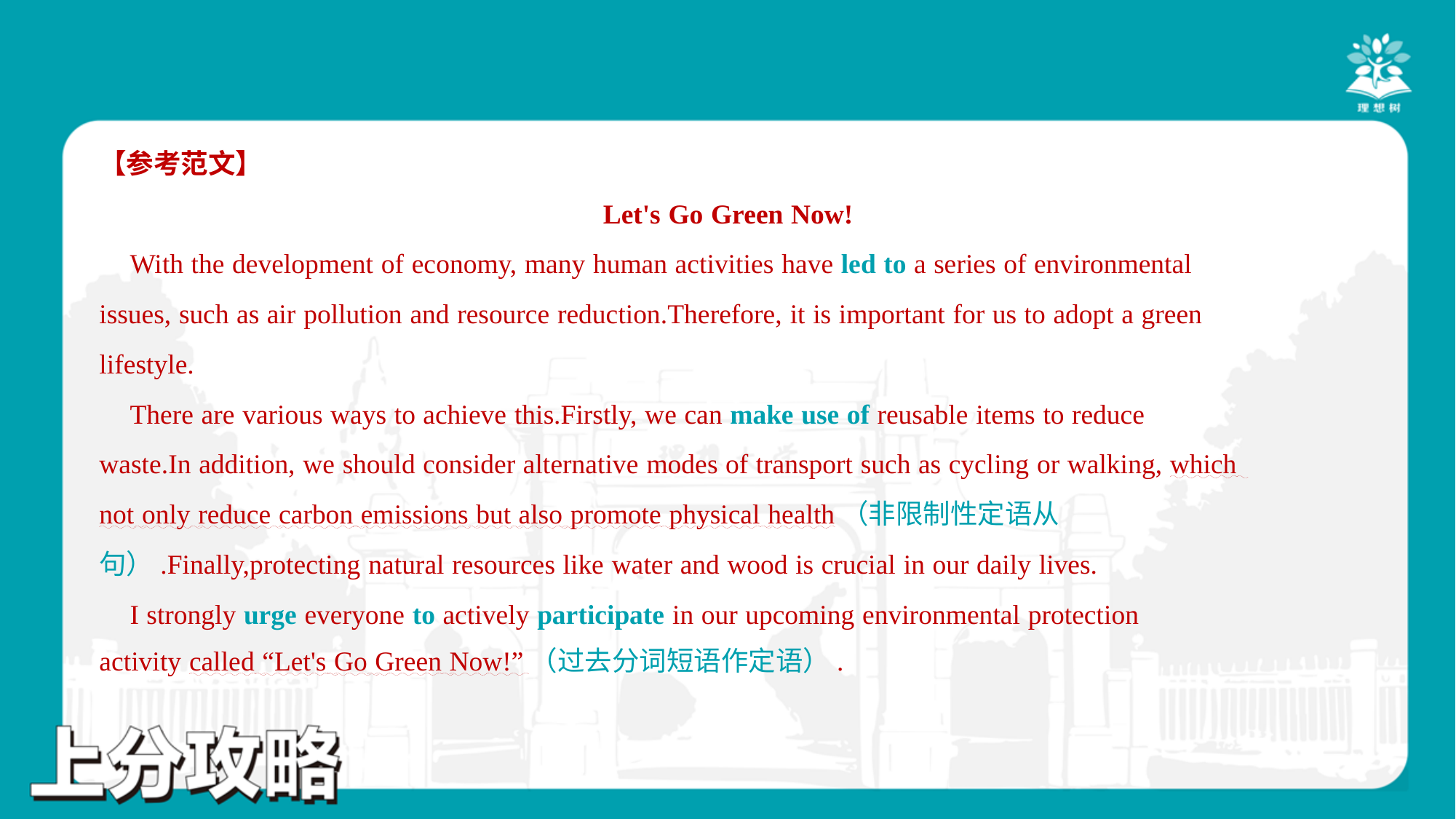

【参考范文】
Let's Go Green Now!
    With the development of economy, many human activities have led to a series of environmental
issues, such as air pollution and resource reduction.Therefore, it is important for us to adopt a green
lifestyle.
    There are various ways to achieve this.Firstly, we can make use of reusable items to reduce
waste.In addition, we should consider alternative modes of transport such as cycling or walking, which
not only reduce carbon emissions but also promote physical health（非限制性定语从
句）.Finally,protecting natural resources like water and wood is crucial in our daily lives.
    I strongly urge everyone to actively participate in our upcoming environmental protection
activity called “Let's Go Green Now!”（过去分词短语作定语）.